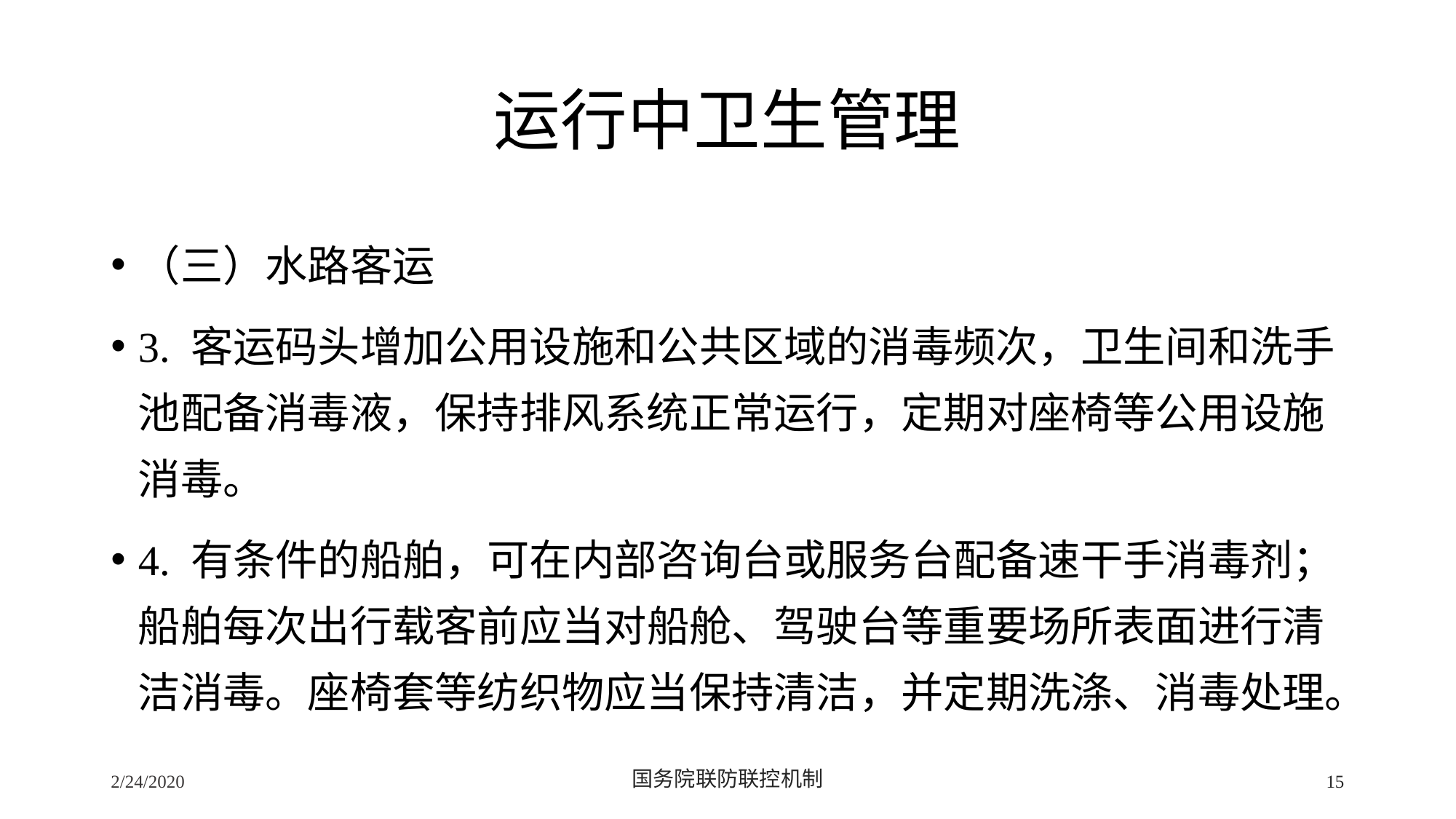

# 运行中卫生管理
（三）水路客运
3. 客运码头增加公用设施和公共区域的消毒频次，卫生间和洗手池配备消毒液，保持排风系统正常运行，定期对座椅等公用设施消毒。
4. 有条件的船舶，可在内部咨询台或服务台配备速干手消毒剂；船舶每次出行载客前应当对船舱、驾驶台等重要场所表面进行清洁消毒。座椅套等纺织物应当保持清洁，并定期洗涤、消毒处理。
2/24/2020
国务院联防联控机制
15